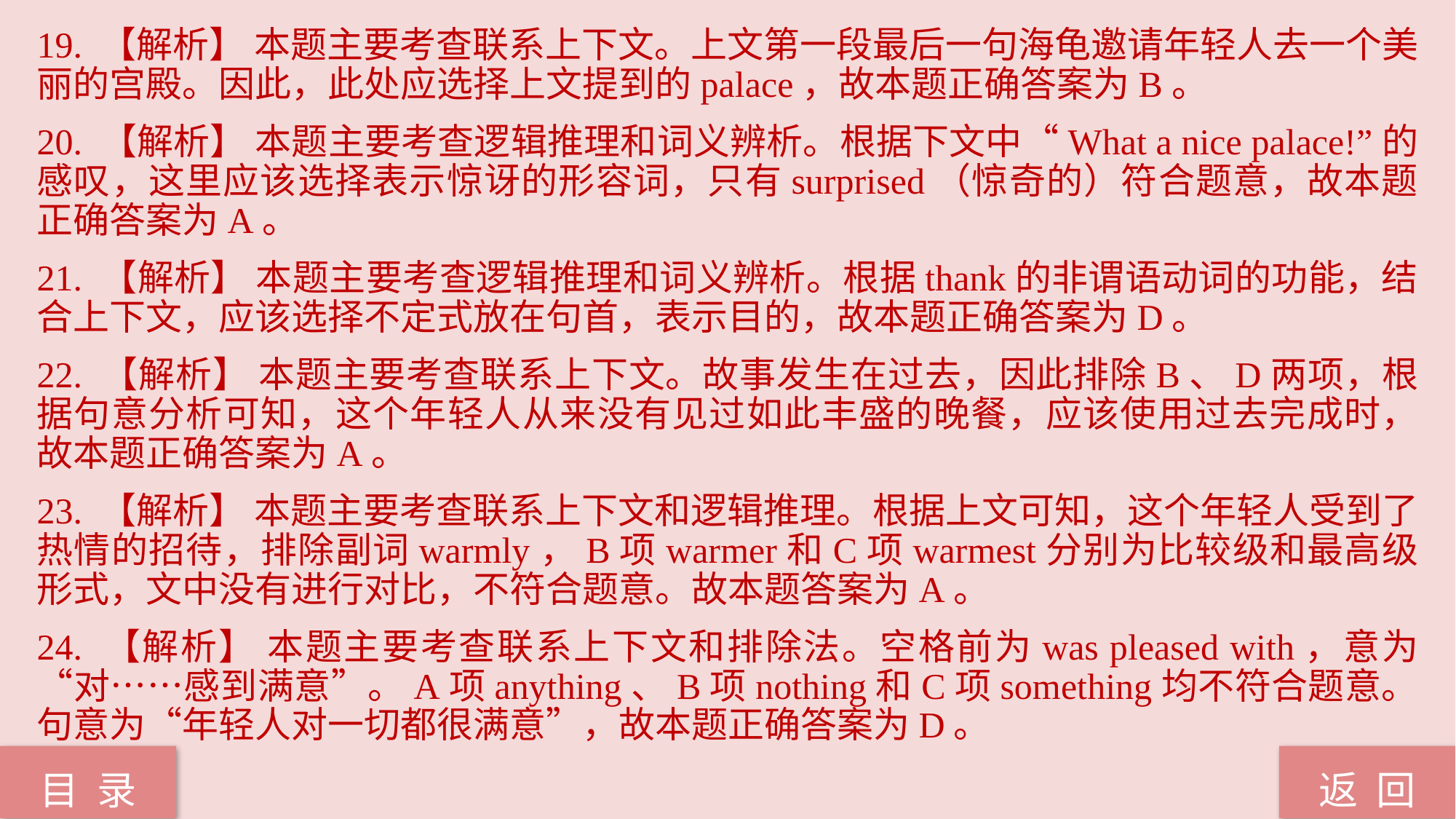

19. 【解析】 本题主要考查联系上下文。上文第一段最后一句海龟邀请年轻人去一个美丽的宫殿。因此，此处应选择上文提到的palace，故本题正确答案为B。
20. 【解析】 本题主要考查逻辑推理和词义辨析。根据下文中“What a nice palace!”的感叹，这里应该选择表示惊讶的形容词，只有surprised（惊奇的）符合题意，故本题正确答案为A。
21. 【解析】 本题主要考查逻辑推理和词义辨析。根据thank的非谓语动词的功能，结合上下文，应该选择不定式放在句首，表示目的，故本题正确答案为D。
22. 【解析】 本题主要考查联系上下文。故事发生在过去，因此排除B、D两项，根据句意分析可知，这个年轻人从来没有见过如此丰盛的晚餐，应该使用过去完成时，故本题正确答案为A。
23. 【解析】 本题主要考查联系上下文和逻辑推理。根据上文可知，这个年轻人受到了热情的招待，排除副词warmly，B项warmer和C项warmest分别为比较级和最高级形式，文中没有进行对比，不符合题意。故本题答案为A。
24. 【解析】 本题主要考查联系上下文和排除法。空格前为was pleased with，意为“对……感到满意”。A项anything、B项nothing和C项something均不符合题意。句意为“年轻人对一切都很满意”，故本题正确答案为D。
返  回